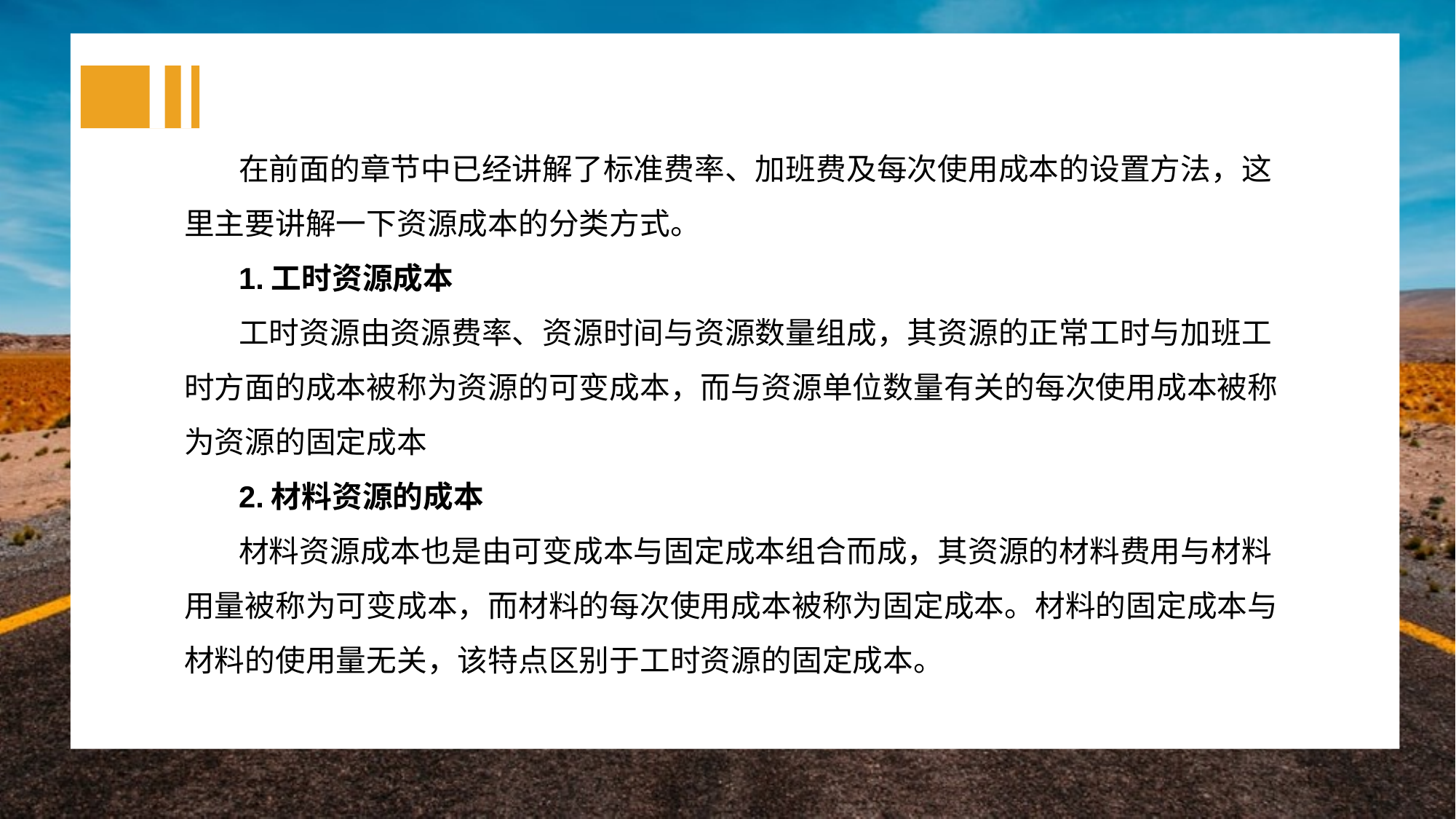

在前面的章节中已经讲解了标准费率、加班费及每次使用成本的设置方法，这里主要讲解一下资源成本的分类方式。
1.工时资源成本
工时资源由资源费率、资源时间与资源数量组成，其资源的正常工时与加班工时方面的成本被称为资源的可变成本，而与资源单位数量有关的每次使用成本被称为资源的固定成本
2.材料资源的成本
材料资源成本也是由可变成本与固定成本组合而成，其资源的材料费用与材料用量被称为可变成本，而材料的每次使用成本被称为固定成本。材料的固定成本与材料的使用量无关，该特点区别于工时资源的固定成本。